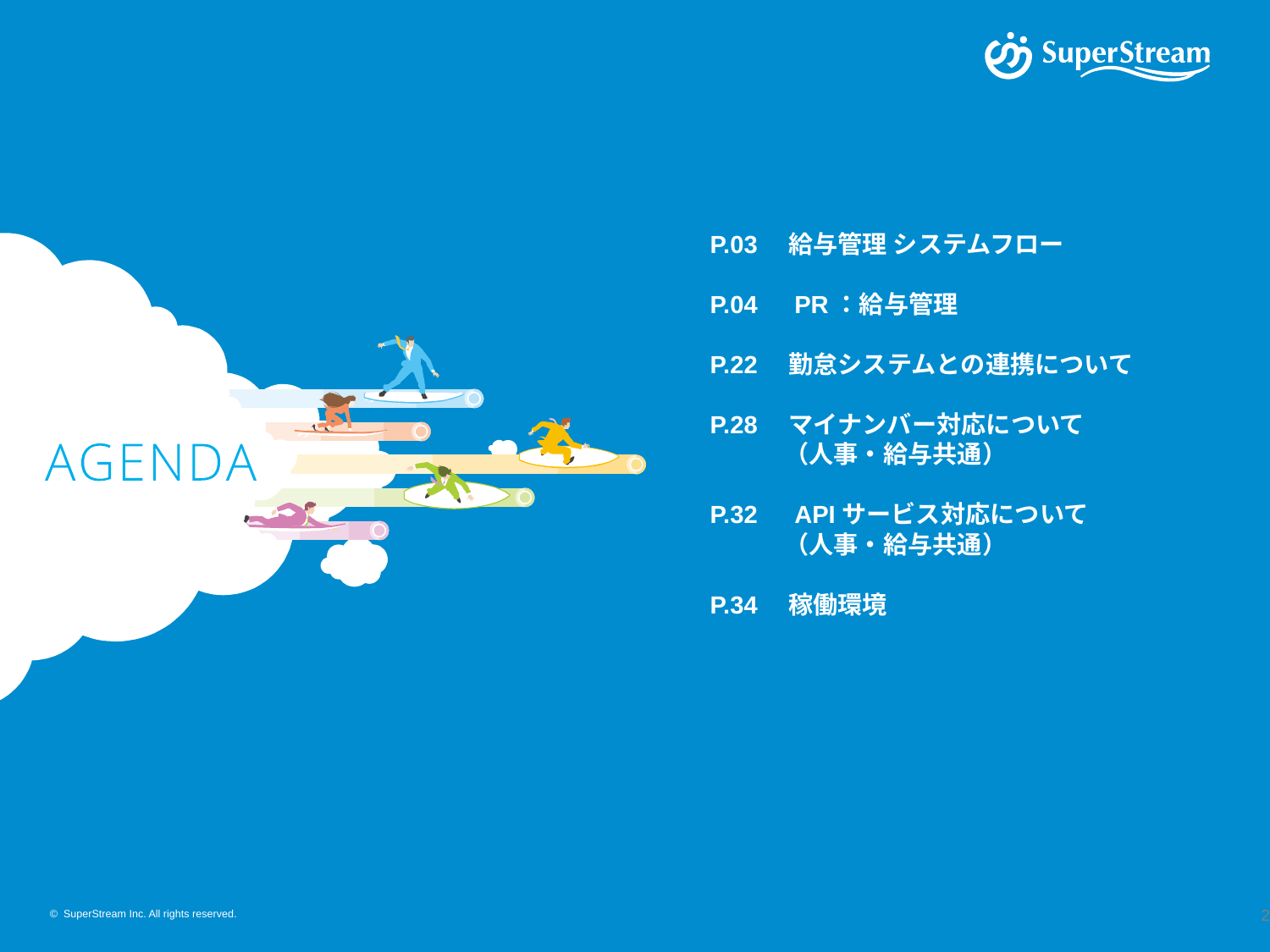

P.03　給与管理 システムフロー

P.04　PR：給与管理

P.22　勤怠システムとの連携について

P.28　マイナンバー対応について
　　　（人事・給与共通）
P.32　APIサービス対応について
　　　（人事・給与共通）
P.34　稼働環境

©  SuperStream Inc. All rights reserved.
2